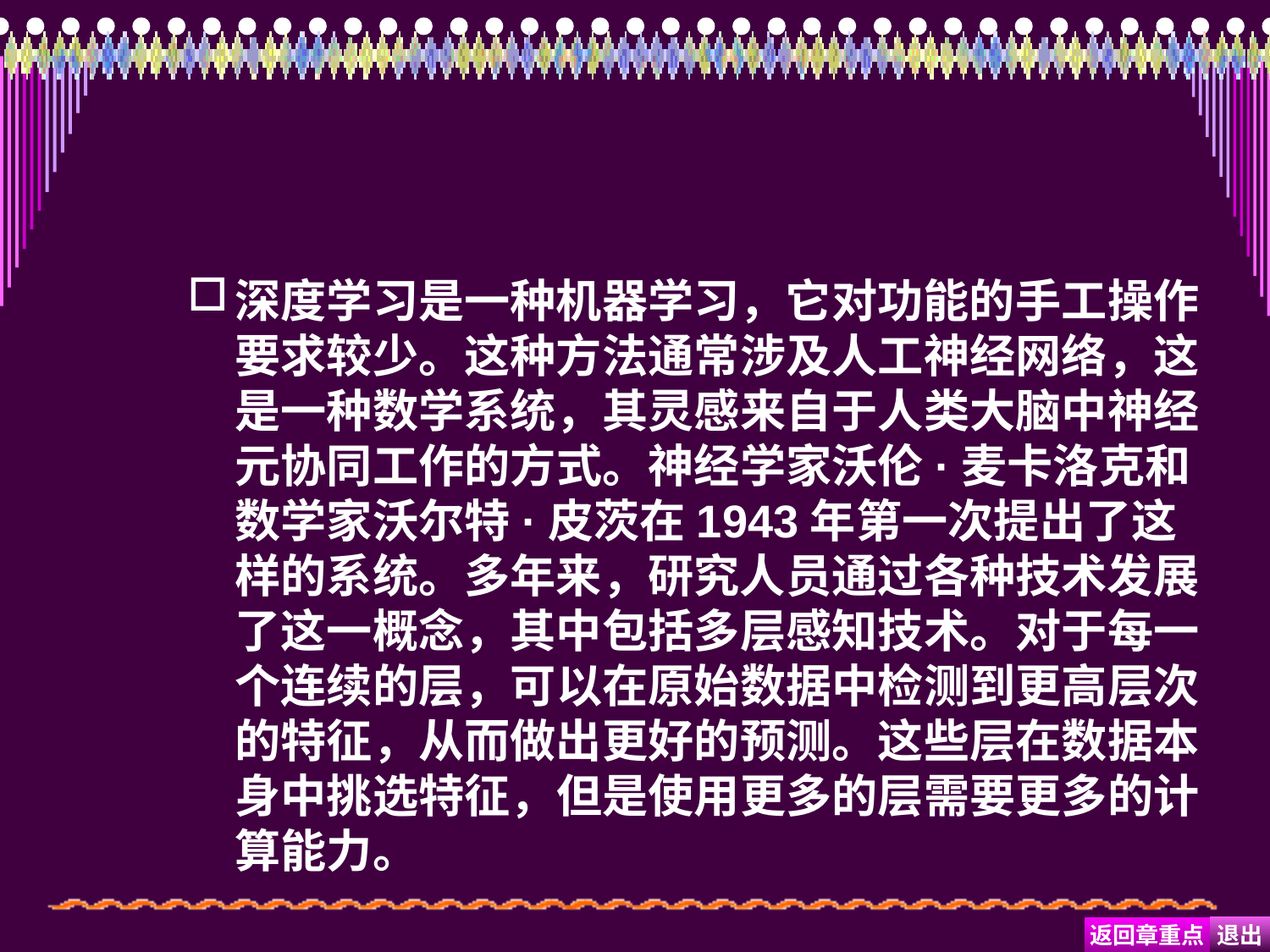

#
深度学习是一种机器学习，它对功能的手工操作要求较少。这种方法通常涉及人工神经网络，这是一种数学系统，其灵感来自于人类大脑中神经元协同工作的方式。神经学家沃伦·麦卡洛克和数学家沃尔特·皮茨在1943年第一次提出了这样的系统。多年来，研究人员通过各种技术发展了这一概念，其中包括多层感知技术。对于每一个连续的层，可以在原始数据中检测到更高层次的特征，从而做出更好的预测。这些层在数据本身中挑选特征，但是使用更多的层需要更多的计算能力。